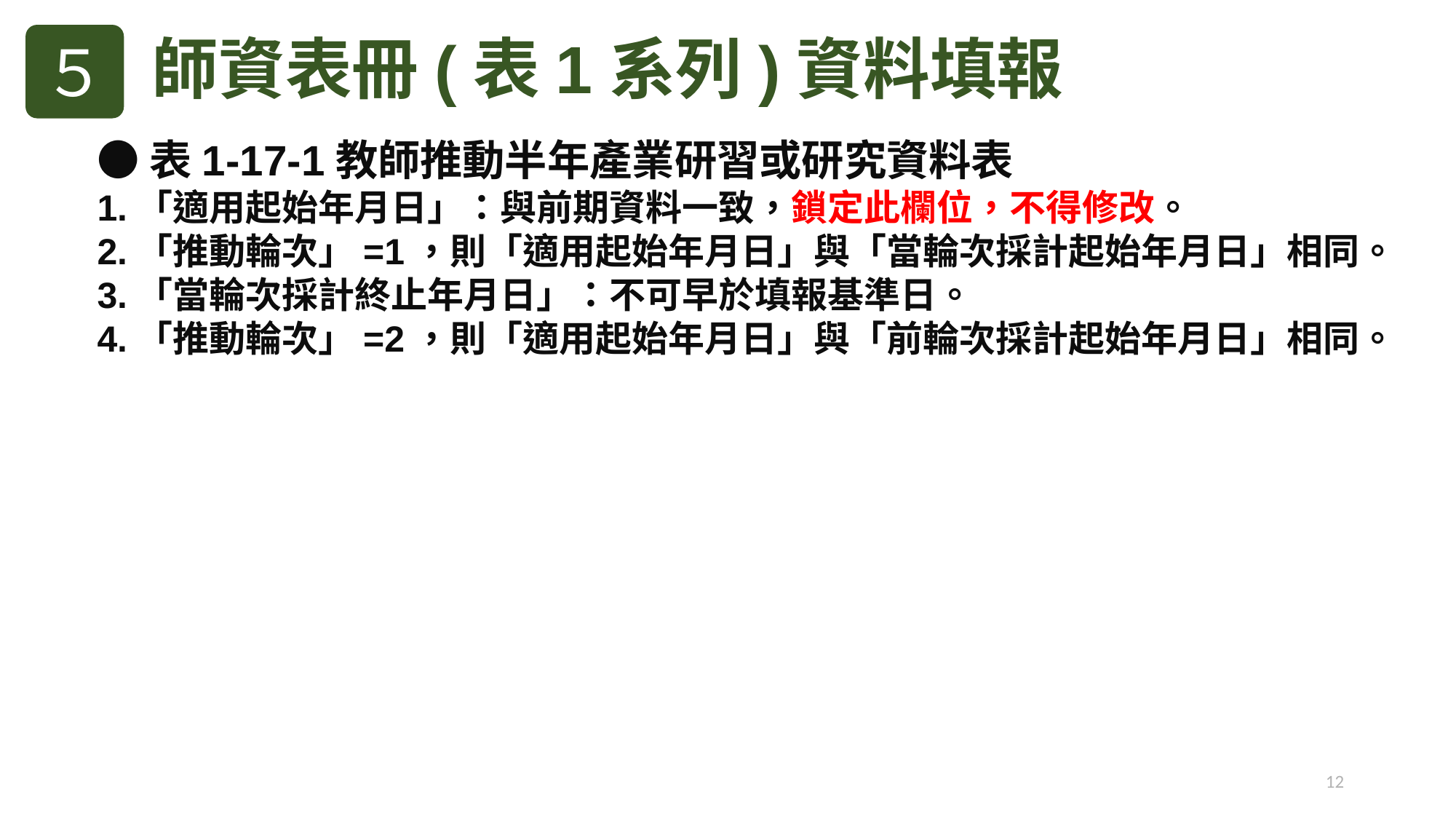

師資表冊(表1系列)資料填報
５
●表1-17-1教師推動半年產業研習或研究資料表
1.「適用起始年月日」：與前期資料一致，鎖定此欄位，不得修改。
2.「推動輪次」=1，則「適用起始年月日」與「當輪次採計起始年月日」相同。
3.「當輪次採計終止年月日」：不可早於填報基準日。
4.「推動輪次」=2，則「適用起始年月日」與「前輪次採計起始年月日」相同。
12